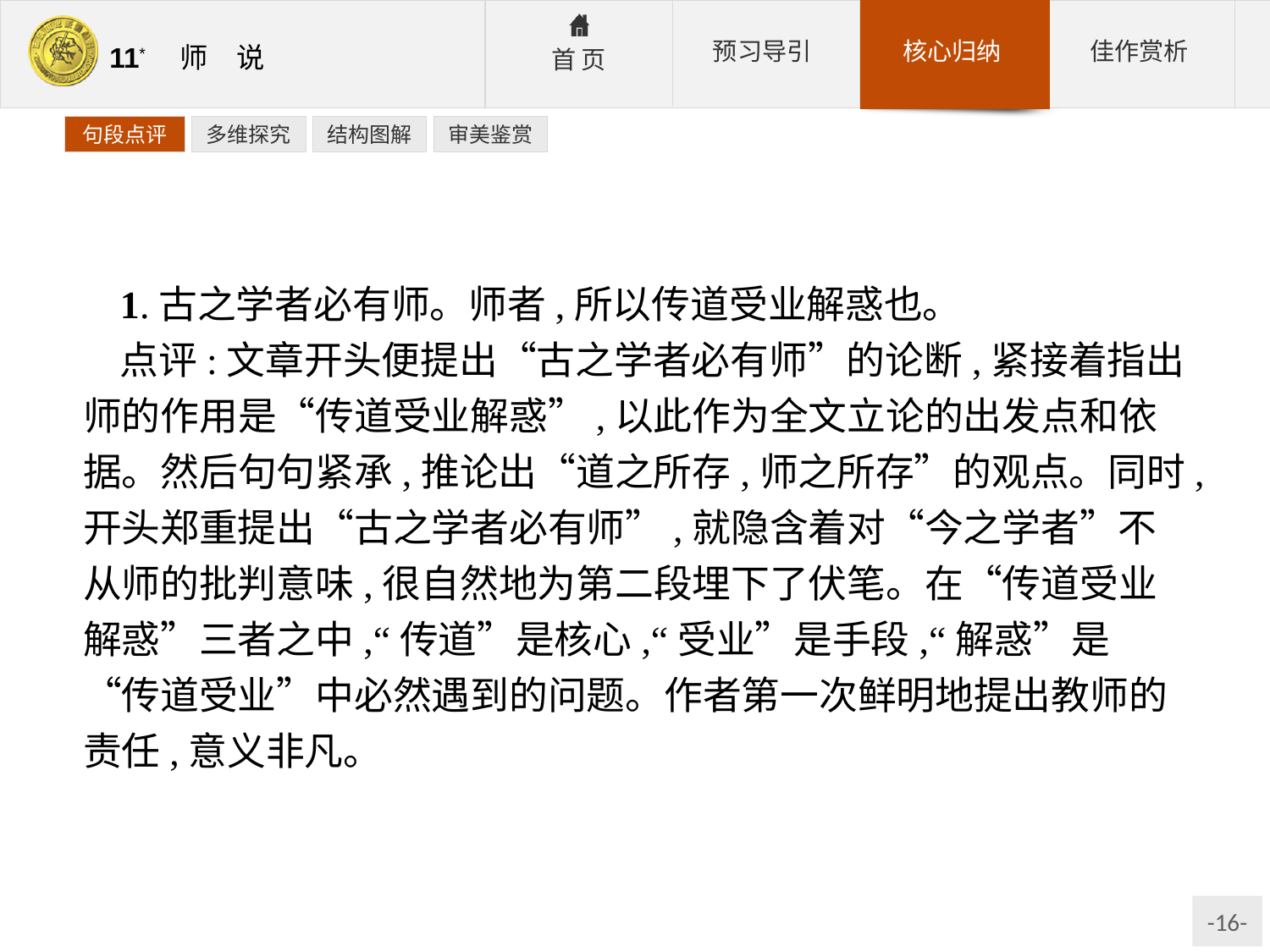

句段点评
多维探究
结构图解
审美鉴赏
1.古之学者必有师。师者,所以传道受业解惑也。
点评:文章开头便提出“古之学者必有师”的论断,紧接着指出师的作用是“传道受业解惑”,以此作为全文立论的出发点和依据。然后句句紧承,推论出“道之所存,师之所存”的观点。同时,开头郑重提出“古之学者必有师”,就隐含着对“今之学者”不从师的批判意味,很自然地为第二段埋下了伏笔。在“传道受业解惑”三者之中,“传道”是核心,“受业”是手段,“解惑”是“传道受业”中必然遇到的问题。作者第一次鲜明地提出教师的责任,意义非凡。